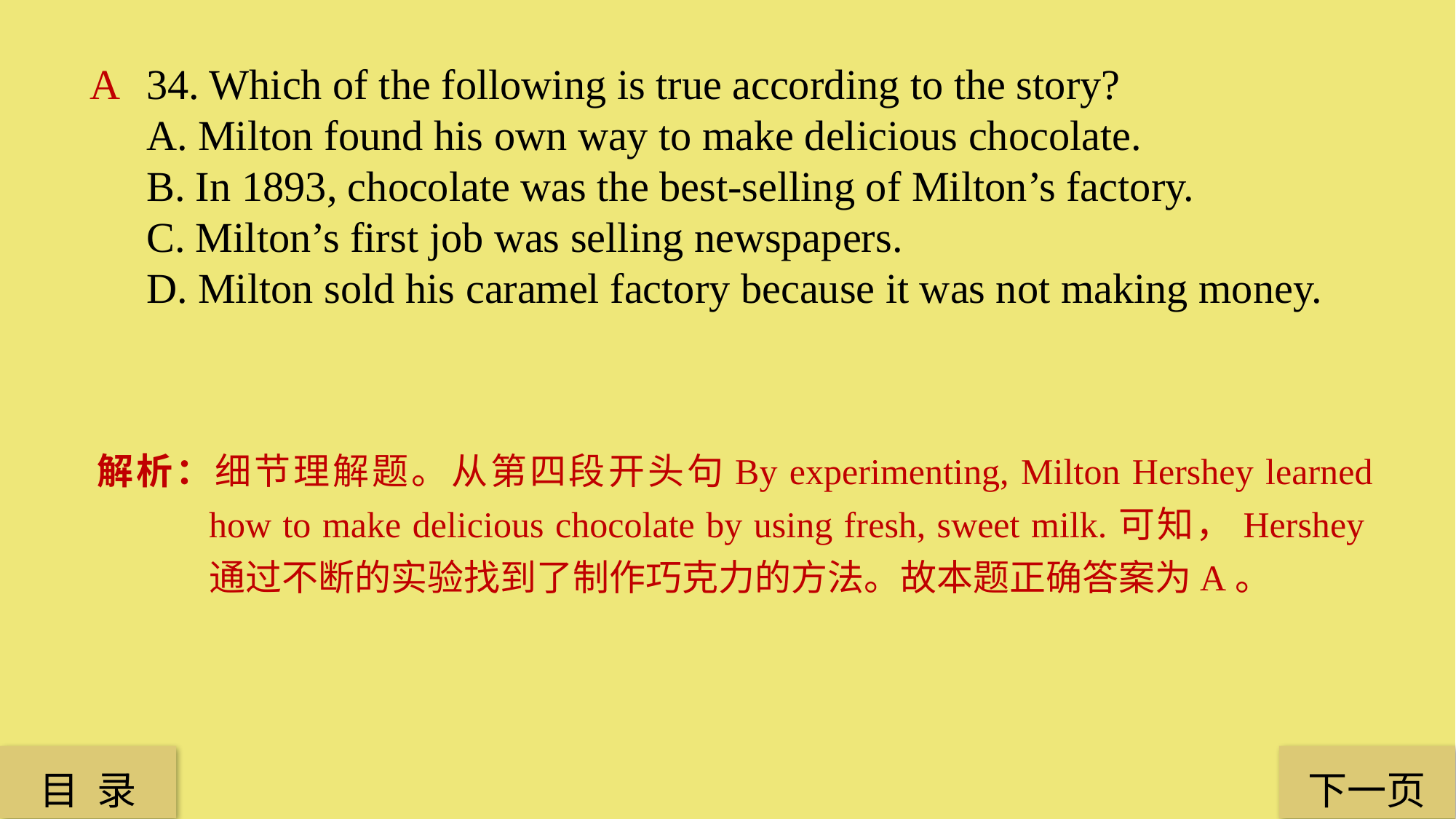

A
34. Which of the following is true according to the story?
A. Milton found his own way to make delicious chocolate.
B. In 1893, chocolate was the best-selling of Milton’s factory.
C. Milton’s first job was selling newspapers.
D. Milton sold his caramel factory because it was not making money.
解析：细节理解题。从第四段开头句By experimenting, Milton Hershey learned how to make delicious chocolate by using fresh, sweet milk.可知，Hershey通过不断的实验找到了制作巧克力的方法。故本题正确答案为A。